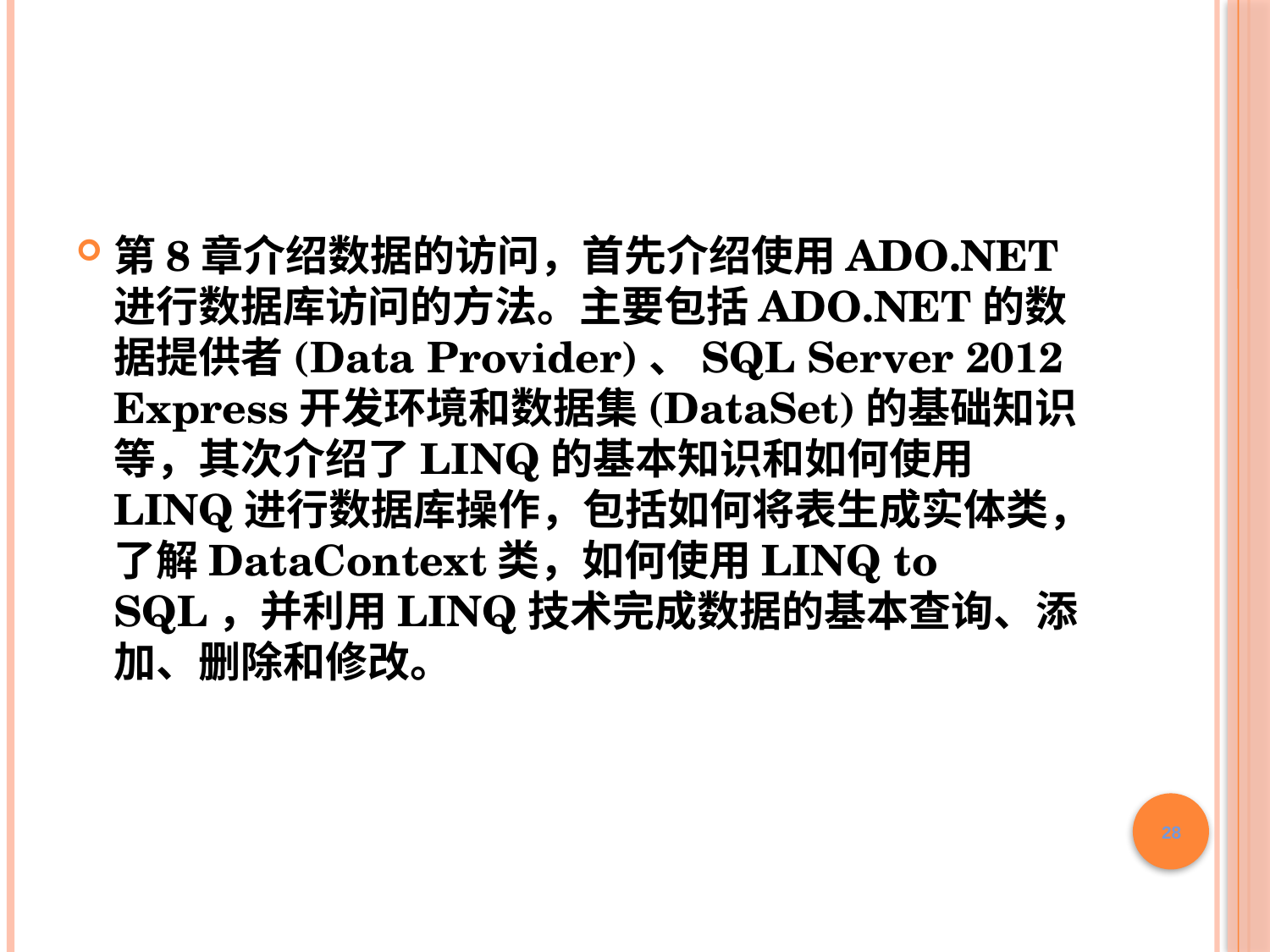

#
第8章介绍数据的访问，首先介绍使用ADO.NET进行数据库访问的方法。主要包括ADO.NET的数据提供者(Data Provider)、SQL Server 2012 Express开发环境和数据集(DataSet)的基础知识等，其次介绍了LINQ的基本知识和如何使用LINQ进行数据库操作，包括如何将表生成实体类，了解DataContext类，如何使用LINQ to SQL，并利用LINQ技术完成数据的基本查询、添加、删除和修改。

28